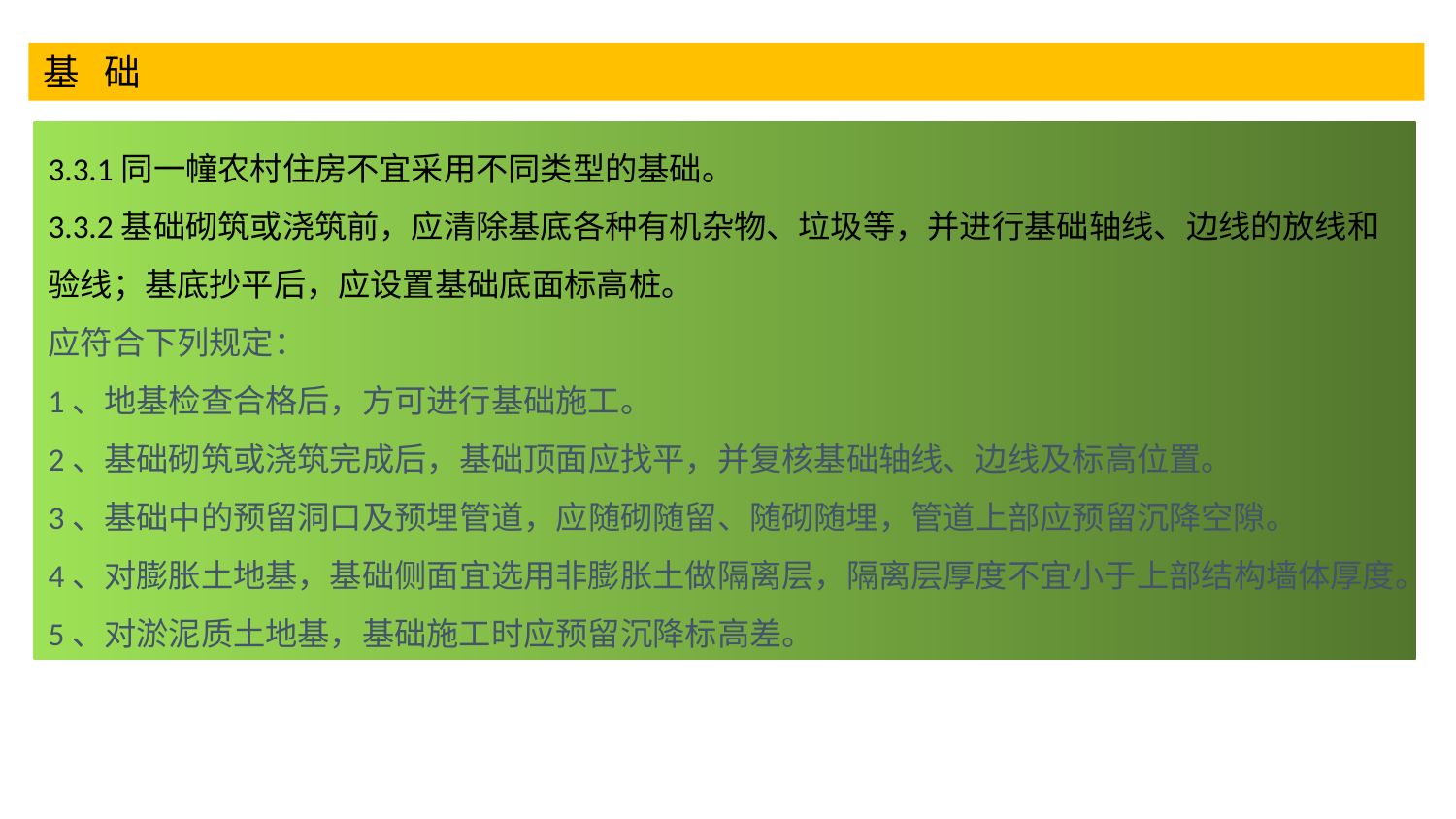

基   础
3.3.1同一幢农村住房不宜采用不同类型的基础。
3.3.2基础砌筑或浇筑前，应清除基底各种有机杂物、垃圾等，并进行基础轴线、边线的放线和验线；基底抄平后，应设置基础底面标高桩。
应符合下列规定：
1、地基检查合格后，方可进行基础施工。
2、基础砌筑或浇筑完成后，基础顶面应找平，并复核基础轴线、边线及标高位置。
3、基础中的预留洞口及预埋管道，应随砌随留、随砌随埋，管道上部应预留沉降空隙。
4、对膨胀土地基，基础侧面宜选用非膨胀土做隔离层，隔离层厚度不宜小于上部结构墙体厚度。
5、对淤泥质土地基，基础施工时应预留沉降标高差。